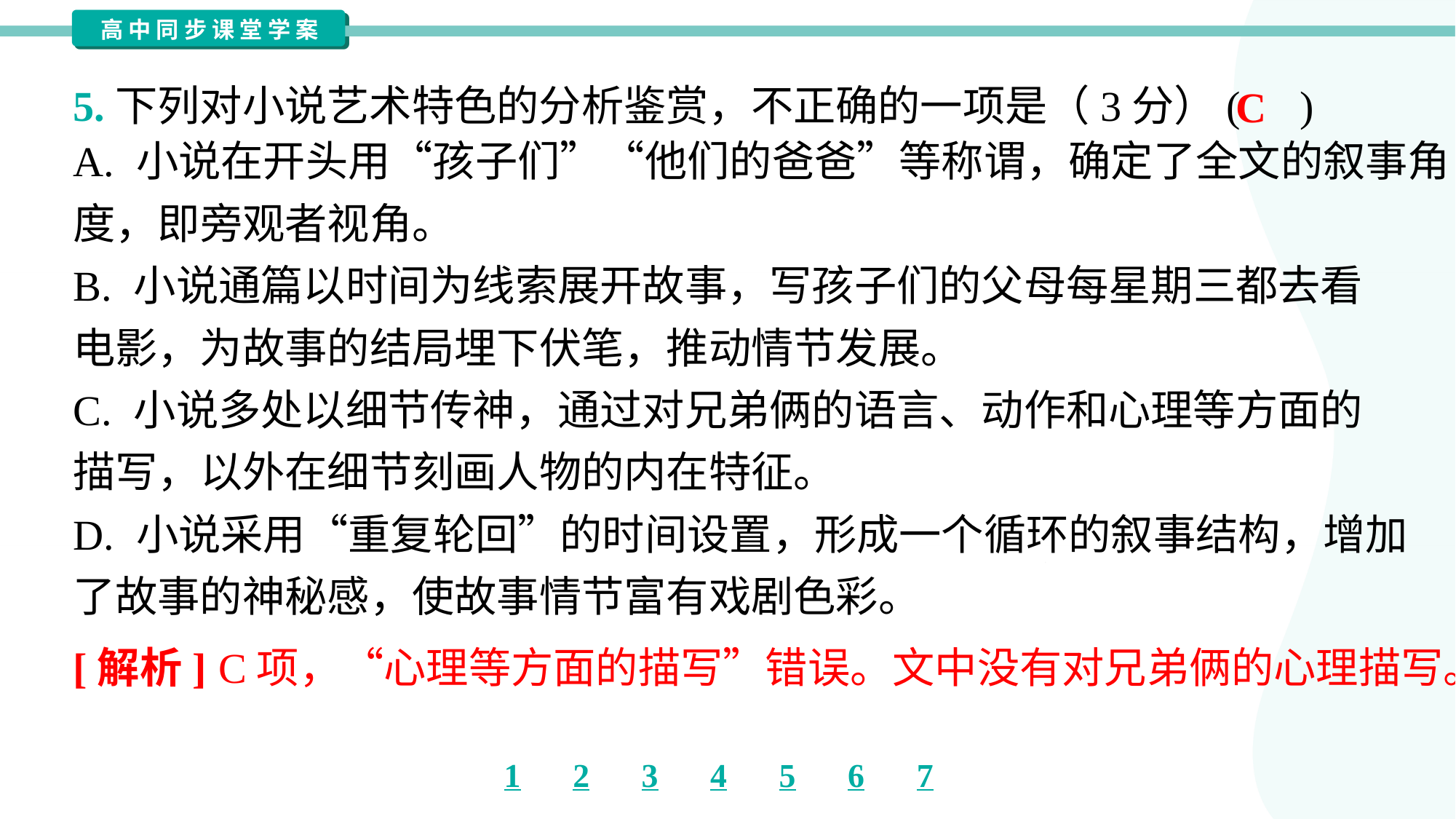

5.下列对小说艺术特色的分析鉴赏，不正确的一项是（3分）(     )
C
A. 小说在开头用“孩子们”“他们的爸爸”等称谓，确定了全文的叙事角
度，即旁观者视角。
B. 小说通篇以时间为线索展开故事，写孩子们的父母每星期三都去看
电影，为故事的结局埋下伏笔，推动情节发展。
C. 小说多处以细节传神，通过对兄弟俩的语言、动作和心理等方面的
描写，以外在细节刻画人物的内在特征。
D. 小说采用“重复轮回”的时间设置，形成一个循环的叙事结构，增加
了故事的神秘感，使故事情节富有戏剧色彩。
[解析] C项，“心理等方面的描写”错误。文中没有对兄弟俩的心理描写。